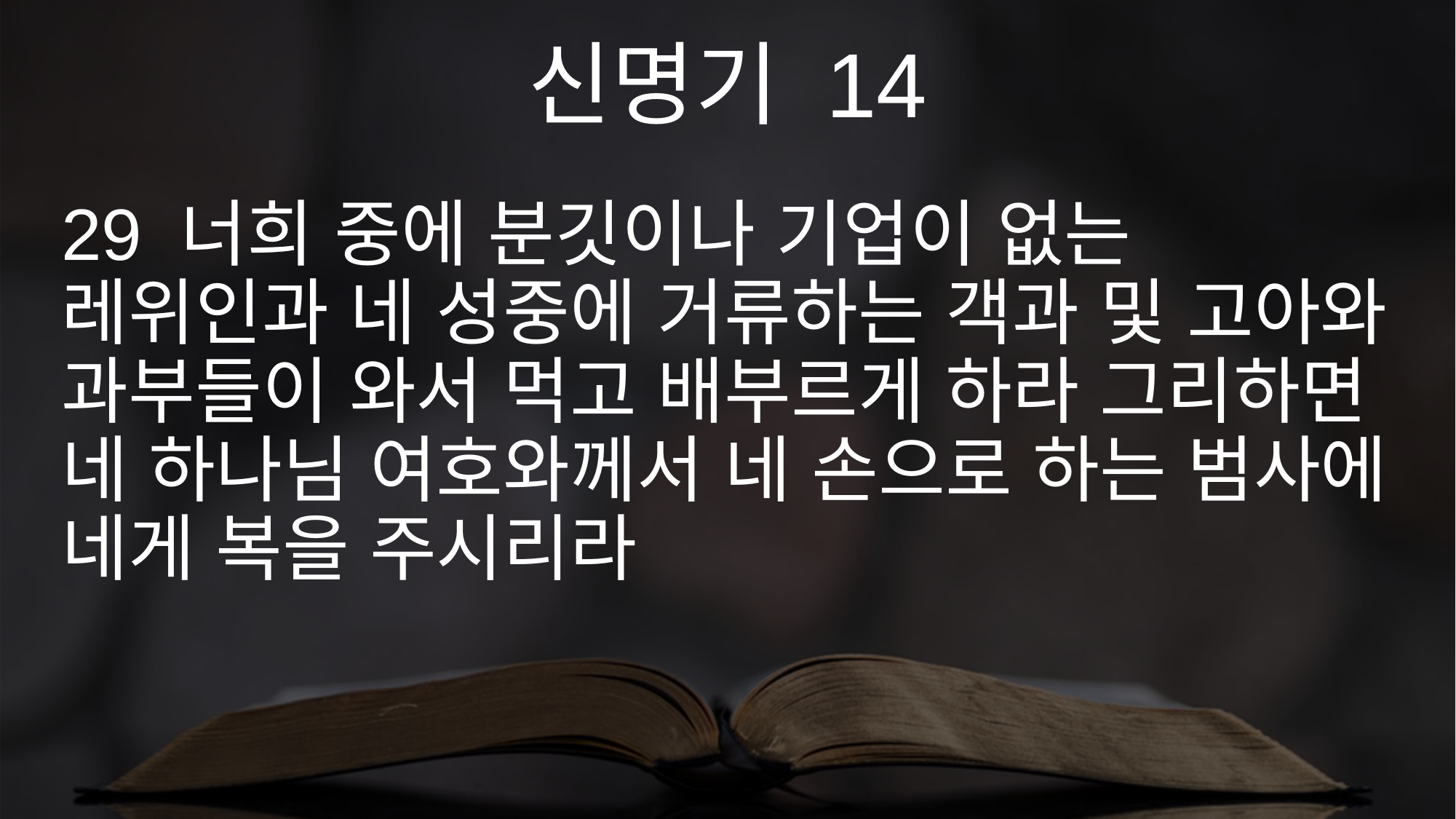

신명기 14
29 너희 중에 분깃이나 기업이 없는 레위인과 네 성중에 거류하는 객과 및 고아와 과부들이 와서 먹고 배부르게 하라 그리하면 네 하나님 여호와께서 네 손으로 하는 범사에 네게 복을 주시리라